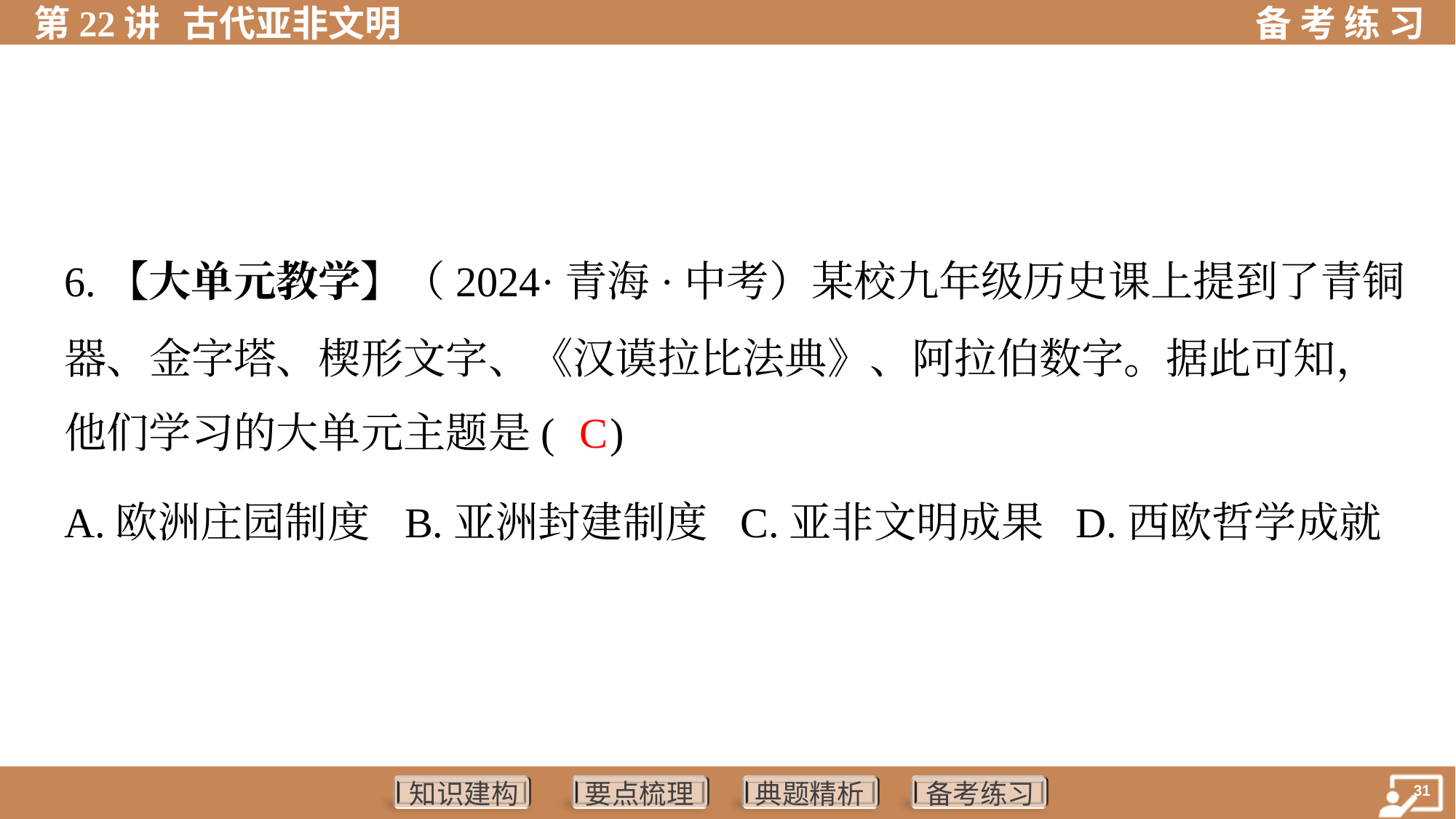

6.【大单元教学】（2024·青海·中考）某校九年级历史课上提到了青铜
器、金字塔、楔形文字、《汉谟拉比法典》、阿拉伯数字。据此可知，
他们学习的大单元主题是(     )
C
A.欧洲庄园制度	B.亚洲封建制度	C.亚非文明成果	D.西欧哲学成就